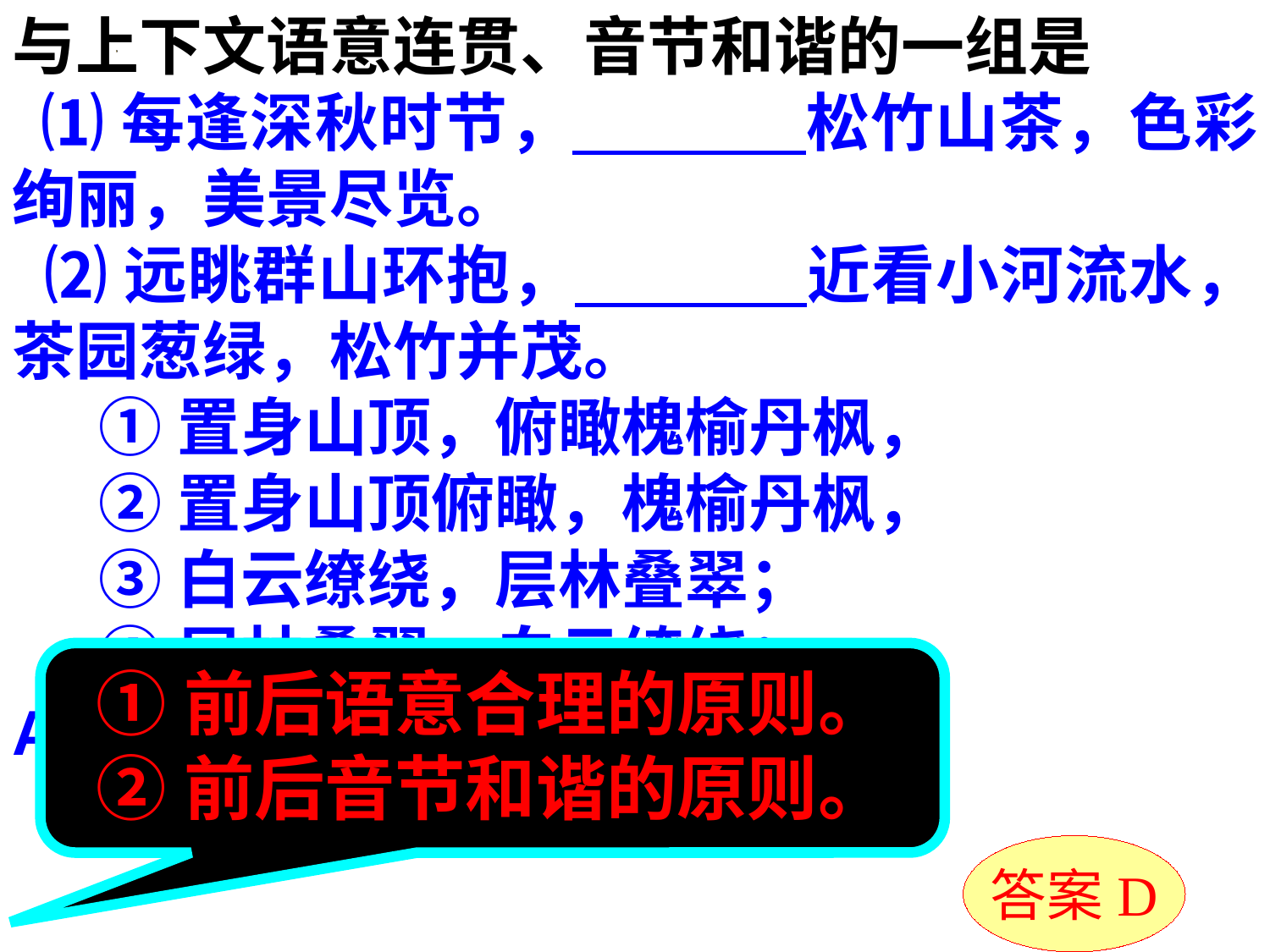

与上下文语意连贯、音节和谐的一组是
  ⑴每逢深秋时节，               松竹山茶，色彩绚丽，美景尽览。
  ⑵远眺群山环抱，               近看小河流水，茶园葱绿，松竹并茂。
      ①置身山顶，俯瞰槐榆丹枫，
      ②置身山顶俯瞰，槐榆丹枫，
      ③白云缭绕，层林叠翠；
      ④层林叠翠，白云缭绕；
A.①③   B. ①④   C.②③   D.② ④

①前后语意合理的原则。
②前后音节和谐的原则。
答案D